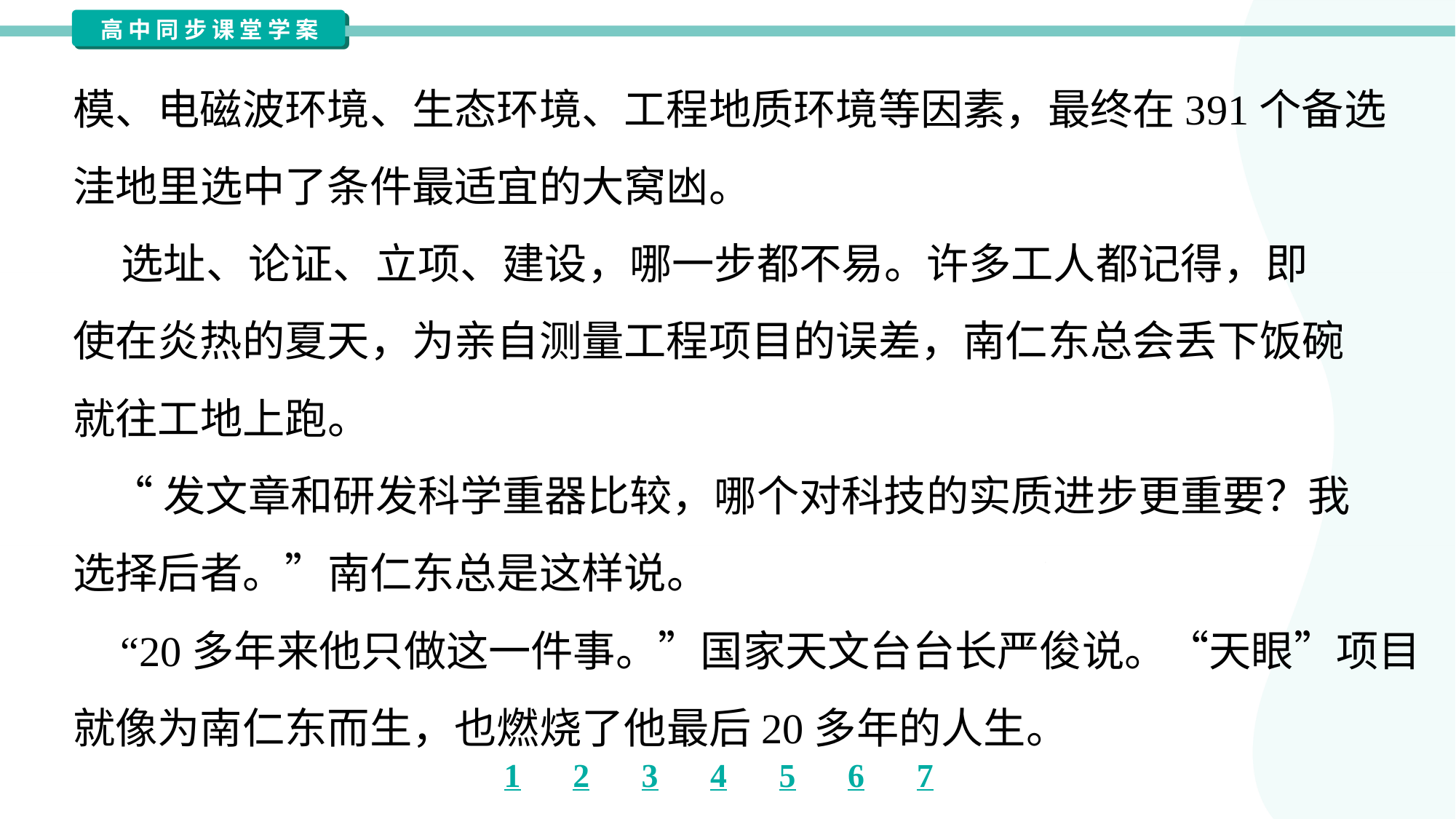

模、电磁波环境、生态环境、工程地质环境等因素，最终在391个备选
洼地里选中了条件最适宜的大窝凼。
    选址、论证、立项、建设，哪一步都不易。许多工人都记得，即
使在炎热的夏天，为亲自测量工程项目的误差，南仁东总会丢下饭碗
就往工地上跑。
    “发文章和研发科学重器比较，哪个对科技的实质进步更重要？我
选择后者。”南仁东总是这样说。
    “20多年来他只做这一件事。”国家天文台台长严俊说。“天眼”项目
就像为南仁东而生，也燃烧了他最后20多年的人生。